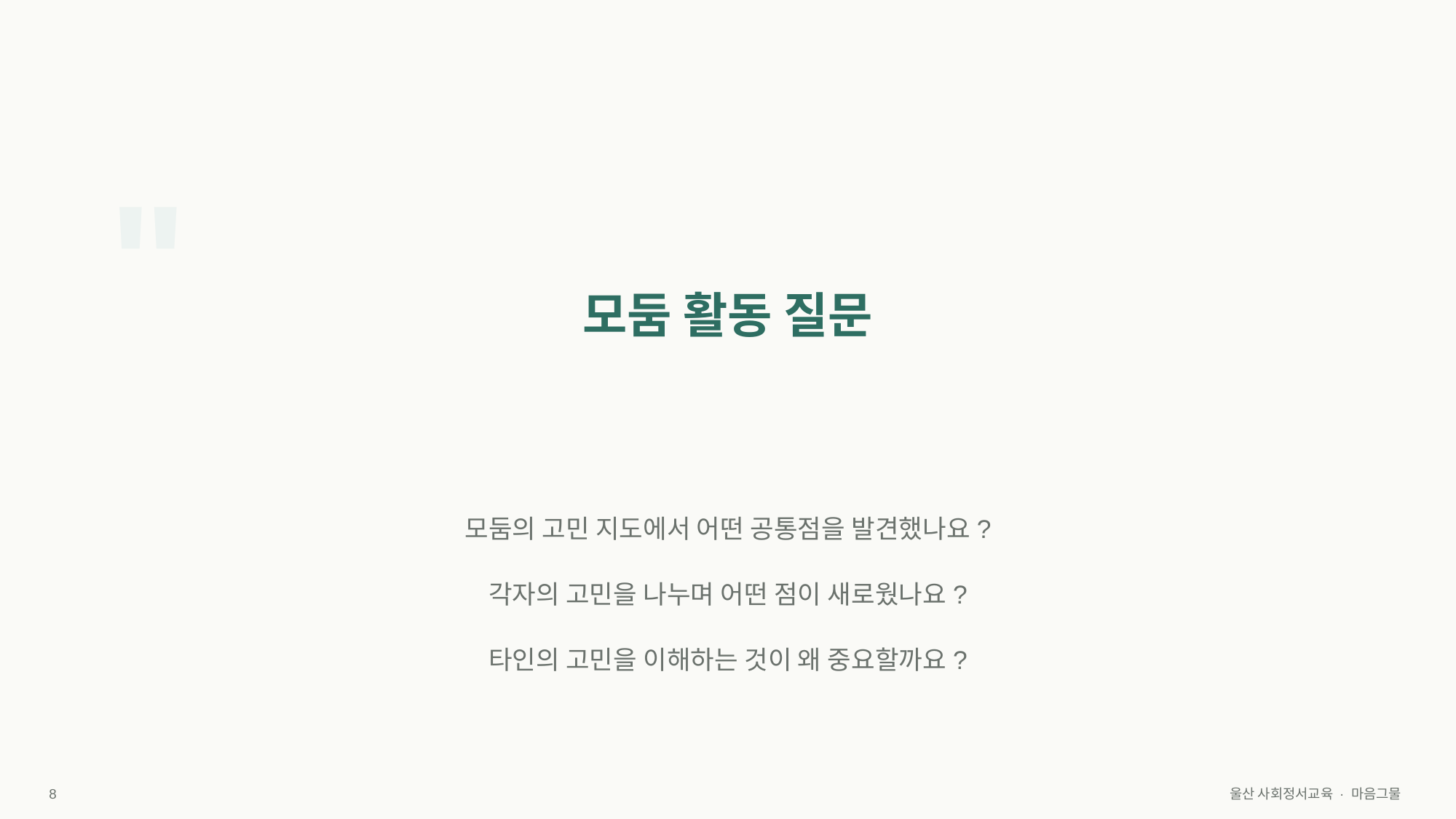

"
모둠 활동 질문
모둠의 고민 지도에서 어떤 공통점을 발견했나요?
각자의 고민을 나누며 어떤 점이 새로웠나요?
타인의 고민을 이해하는 것이 왜 중요할까요?
8
울산 사회정서교육 · 마음그물